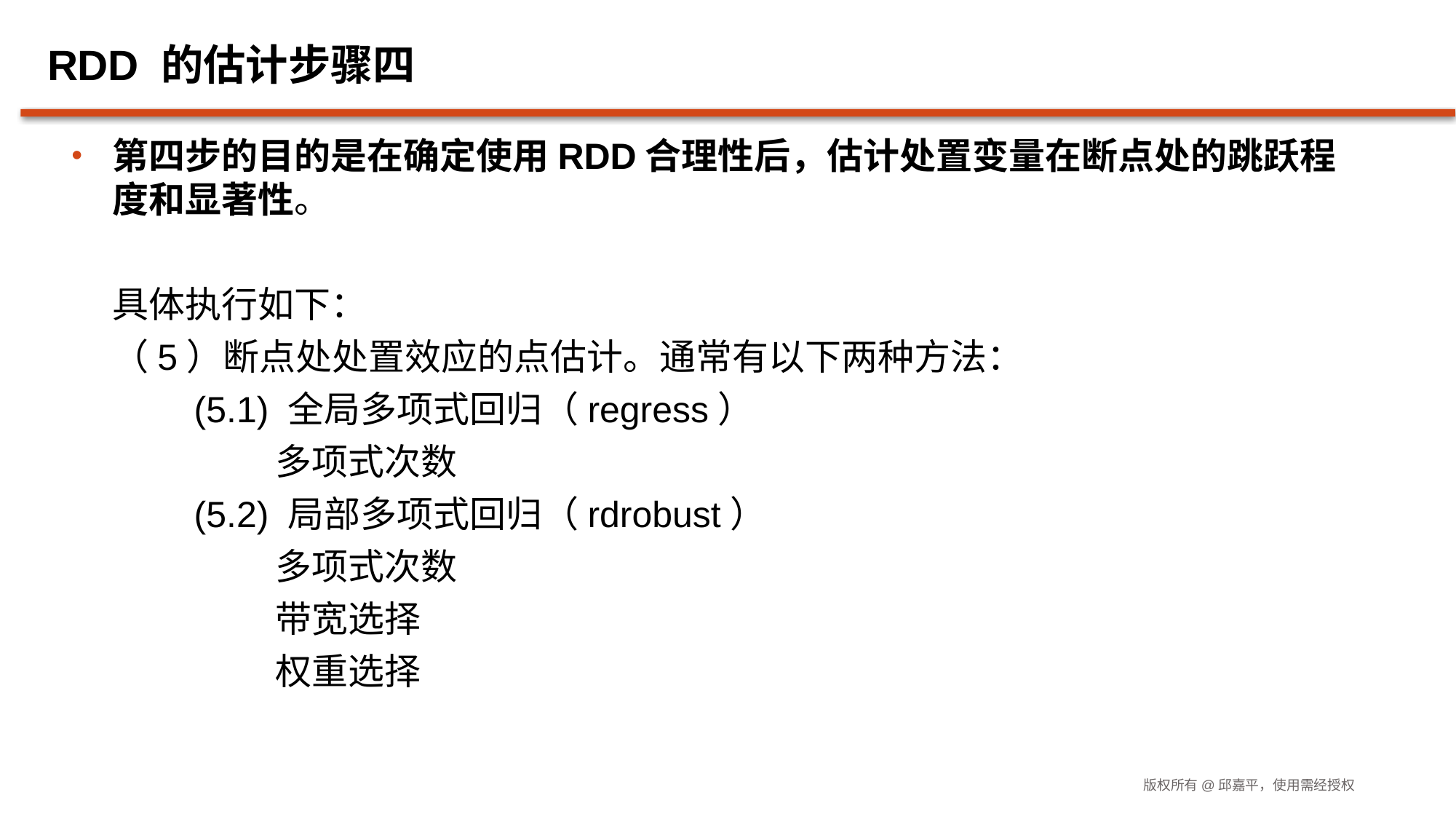

# RDD 的估计步骤四
第四步的目的是在确定使用RDD合理性后，估计处置变量在断点处的跳跃程度和显著性。

具体执行如下：
（5）断点处处置效应的点估计。通常有以下两种方法：
(5.1) 全局多项式回归（regress）
多项式次数
(5.2) 局部多项式回归（rdrobust）
多项式次数
带宽选择
权重选择

版权所有@邱嘉平，使用需经授权